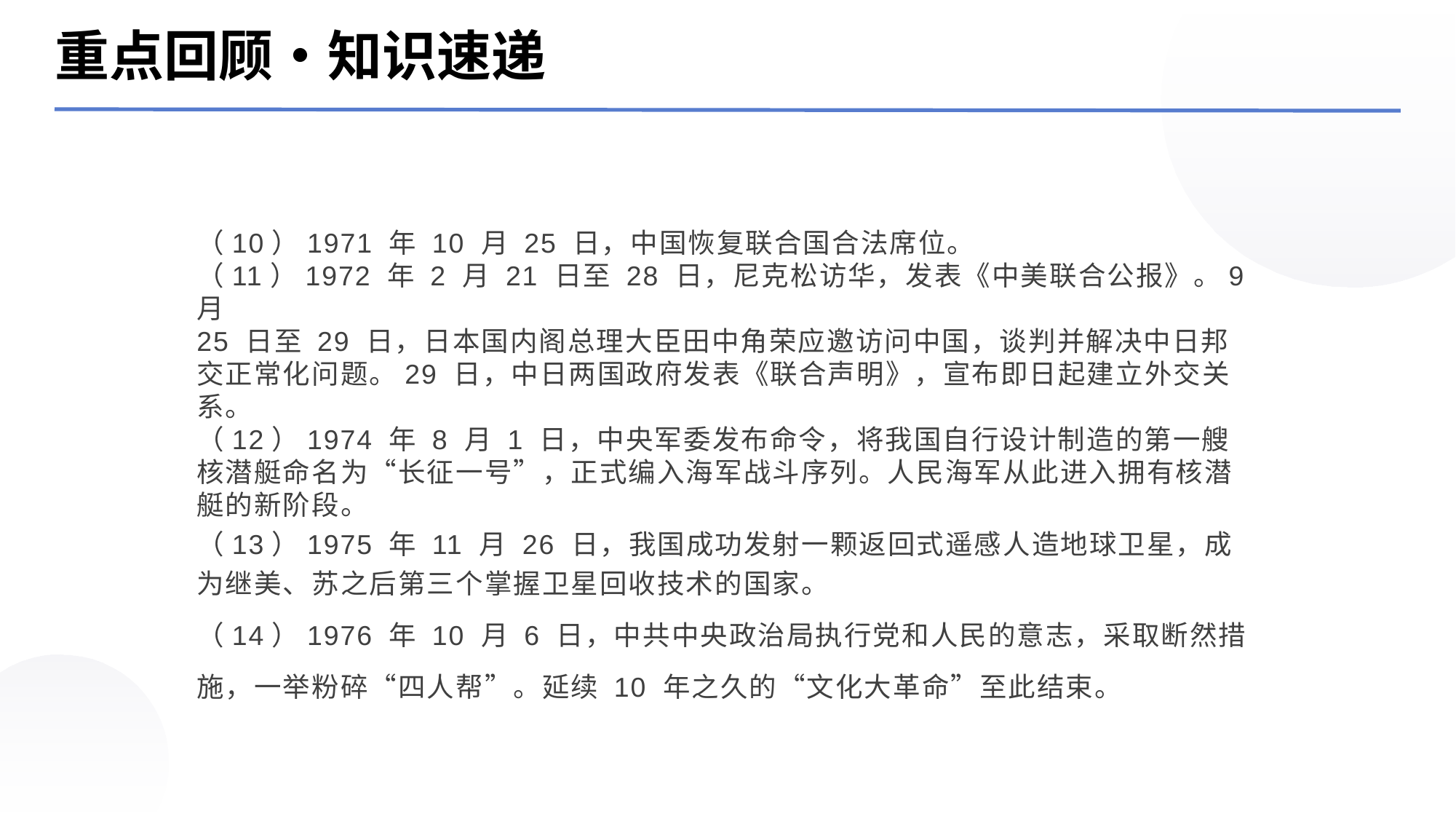

重点回顾‧知识速递
（10）1971 年 10 月 25 日，中国恢复联合国合法席位。
（11）1972 年 2 月 21 日至 28 日，尼克松访华，发表《中美联合公报》。9 月
25 日至 29 日，日本国内阁总理大臣田中角荣应邀访问中国，谈判并解决中日邦交正常化问题。29 日，中日两国政府发表《联合声明》，宣布即日起建立外交关系。
（12）1974 年 8 月 1 日，中央军委发布命令，将我国自行设计制造的第一艘核潜艇命名为“长征一号”，正式编入海军战斗序列。人民海军从此进入拥有核潜艇的新阶段。
（13）1975 年 11 月 26 日，我国成功发射一颗返回式遥感人造地球卫星，成为继美、苏之后第三个掌握卫星回收技术的国家。
（14）1976 年 10 月 6 日，中共中央政治局执行党和人民的意志，采取断然措
施，一举粉碎“四人帮”。延续 10 年之久的“文化大革命”至此结束。